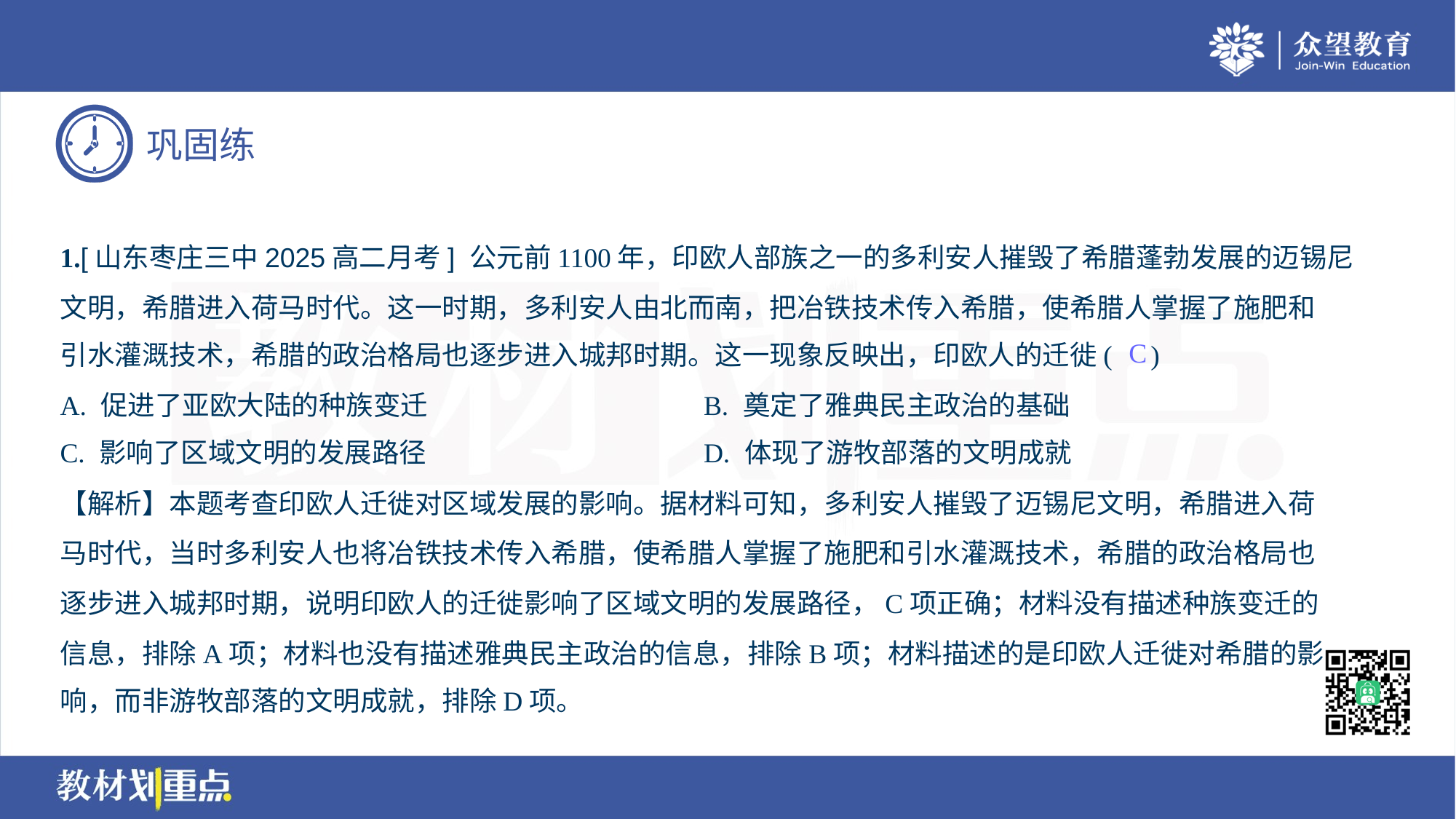

1.[山东枣庄三中2025高二月考] 公元前1100年，印欧人部族之一的多利安人摧毁了希腊蓬勃发展的迈锡尼
文明，希腊进入荷马时代。这一时期，多利安人由北而南，把冶铁技术传入希腊，使希腊人掌握了施肥和
引水灌溉技术，希腊的政治格局也逐步进入城邦时期。这一现象反映出，印欧人的迁徙(     )
C
A. 促进了亚欧大陆的种族变迁	B. 奠定了雅典民主政治的基础
C. 影响了区域文明的发展路径	D. 体现了游牧部落的文明成就
【解析】本题考查印欧人迁徙对区域发展的影响。据材料可知，多利安人摧毁了迈锡尼文明，希腊进入荷
马时代，当时多利安人也将冶铁技术传入希腊，使希腊人掌握了施肥和引水灌溉技术，希腊的政治格局也
逐步进入城邦时期，说明印欧人的迁徙影响了区域文明的发展路径，C项正确；材料没有描述种族变迁的
信息，排除A项；材料也没有描述雅典民主政治的信息，排除B项；材料描述的是印欧人迁徙对希腊的影
响，而非游牧部落的文明成就，排除D项。